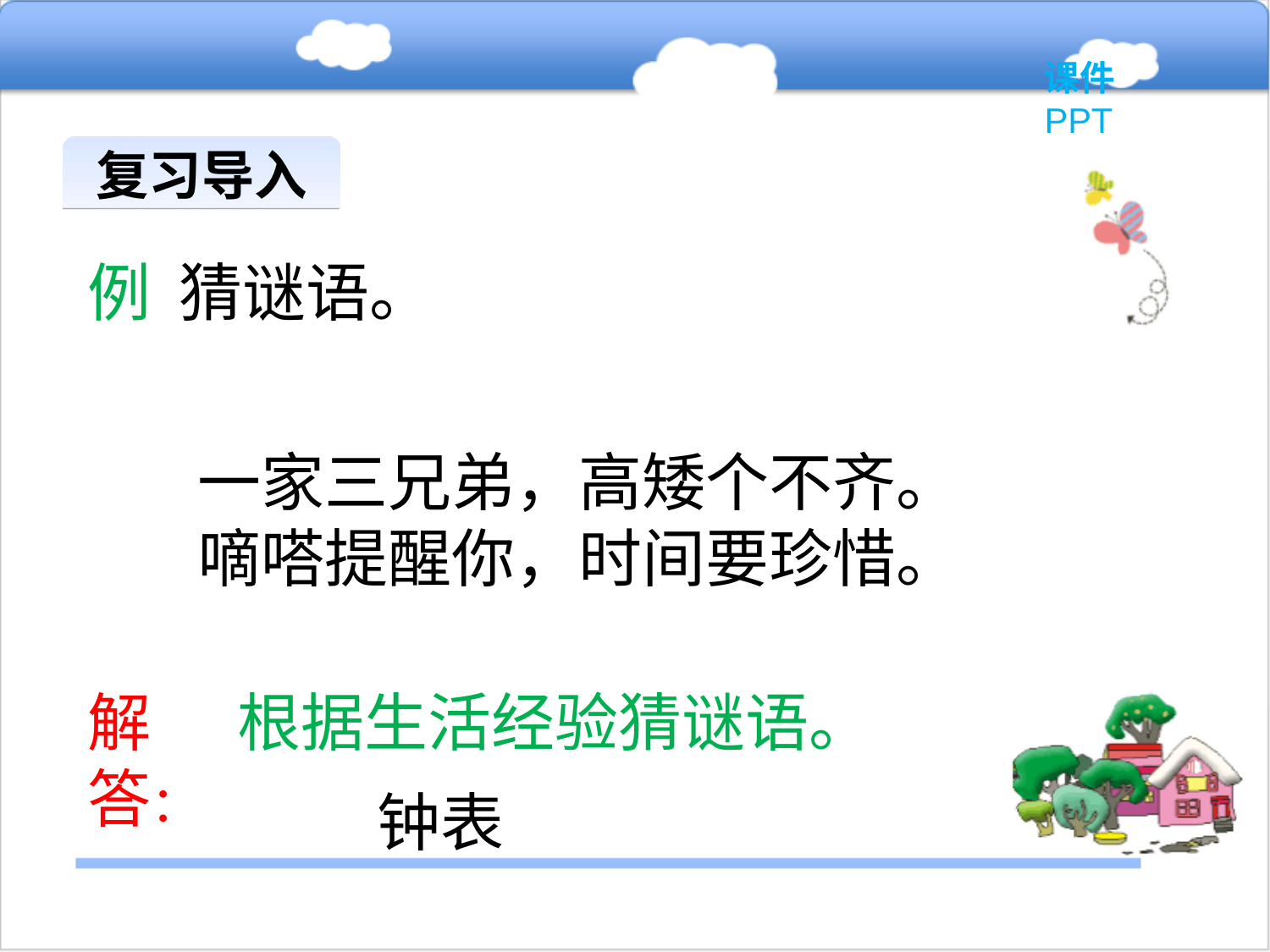

课件PPT
复习导入

例  猜谜语。

一家三兄弟，高矮个不齐。
嘀嗒提醒你，时间要珍惜。
解答：
根据生活经验猜谜语。
钟表